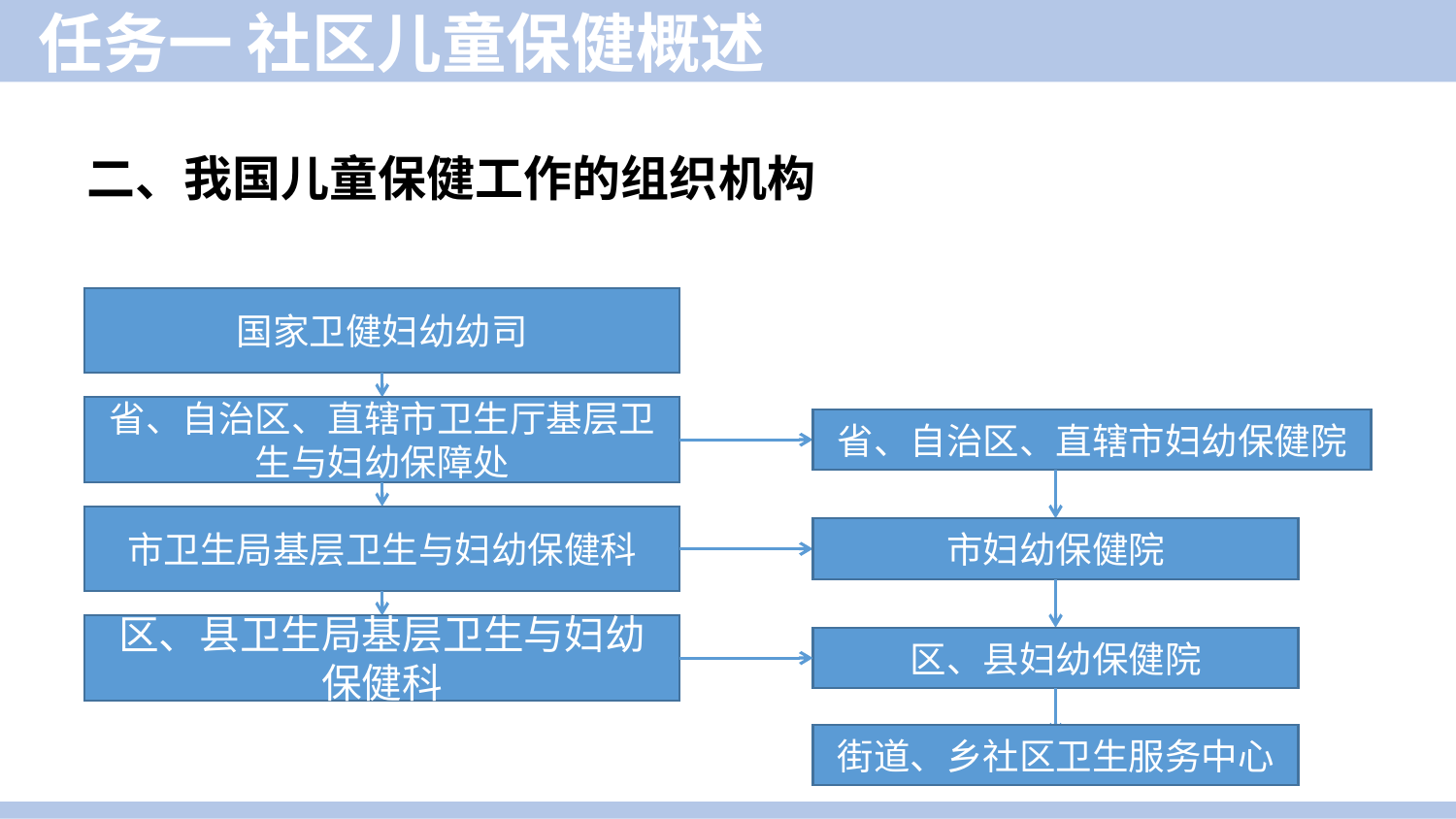

任务一 社区儿童保健概述
二、我国儿童保健工作的组织机构
国家卫健妇幼幼司
省、自治区、直辖市卫生厅基层卫生与妇幼保障处
省、自治区、直辖市妇幼保健院
市卫生局基层卫生与妇幼保健科
市妇幼保健院
区、县卫生局基层卫生与妇幼保健科
区、县妇幼保健院
街道、乡社区卫生服务中心